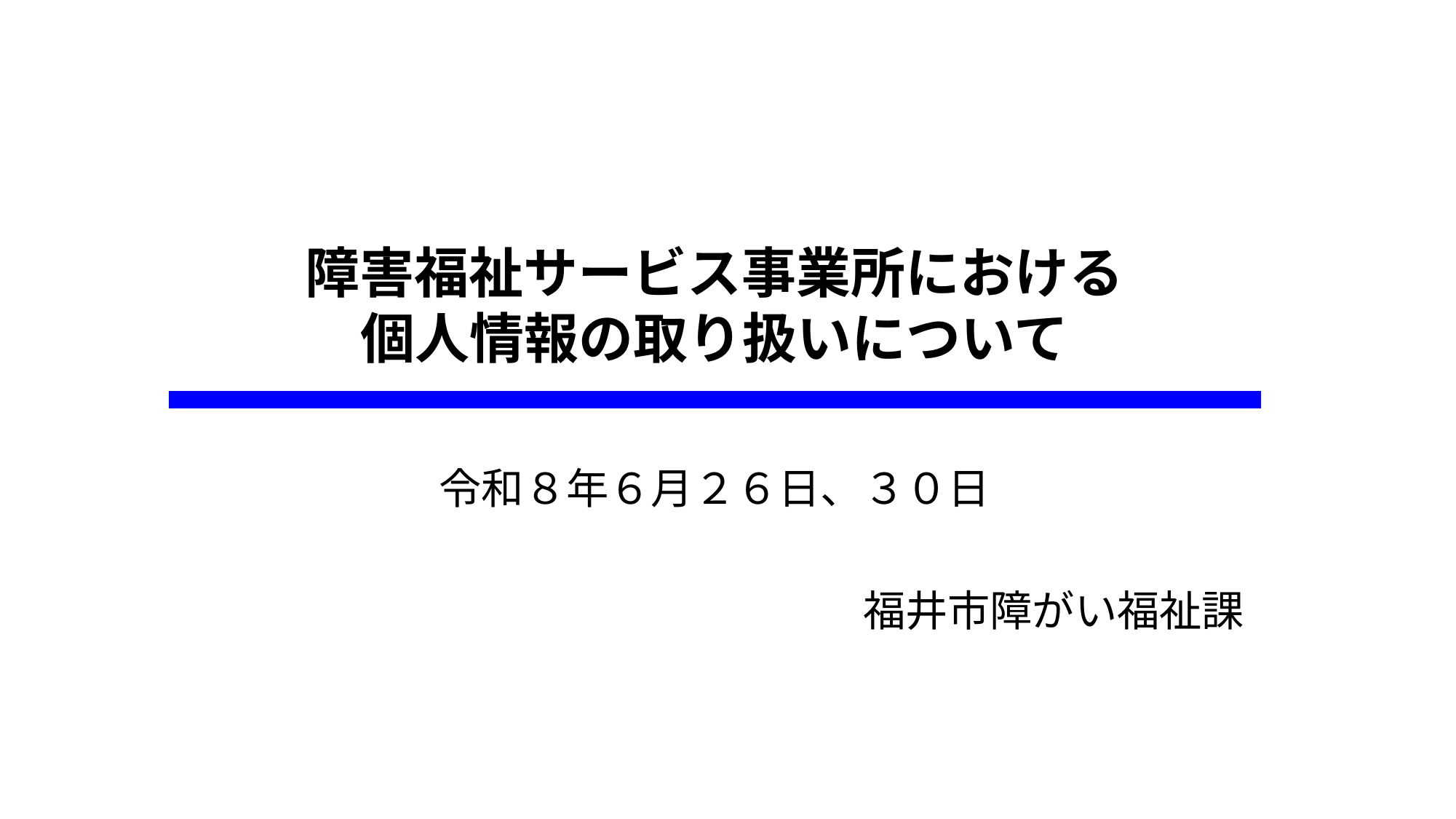

# 障害福祉サービス事業所における 個人情報の取り扱いについて

令和８年６月２６日、３０日

　　　　　　　　　　　　　　　　福井市障がい福祉課